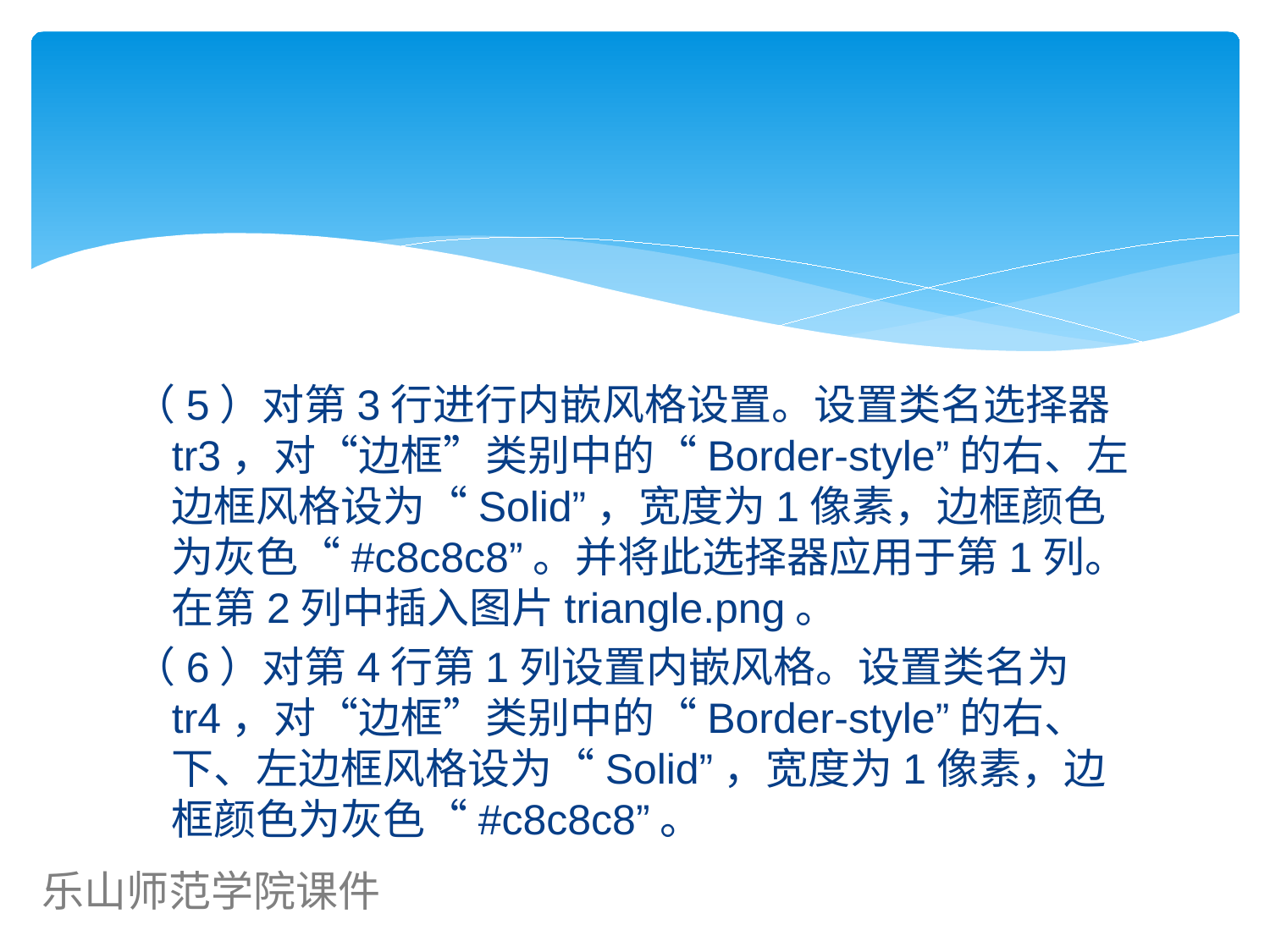

#
（5）对第3行进行内嵌风格设置。设置类名选择器tr3，对“边框”类别中的“Border-style”的右、左边框风格设为“Solid”，宽度为1像素，边框颜色为灰色“#c8c8c8”。并将此选择器应用于第1列。在第2列中插入图片triangle.png。
（6）对第4行第1列设置内嵌风格。设置类名为tr4，对“边框”类别中的“Border-style”的右、下、左边框风格设为“Solid”，宽度为1像素，边框颜色为灰色“#c8c8c8”。